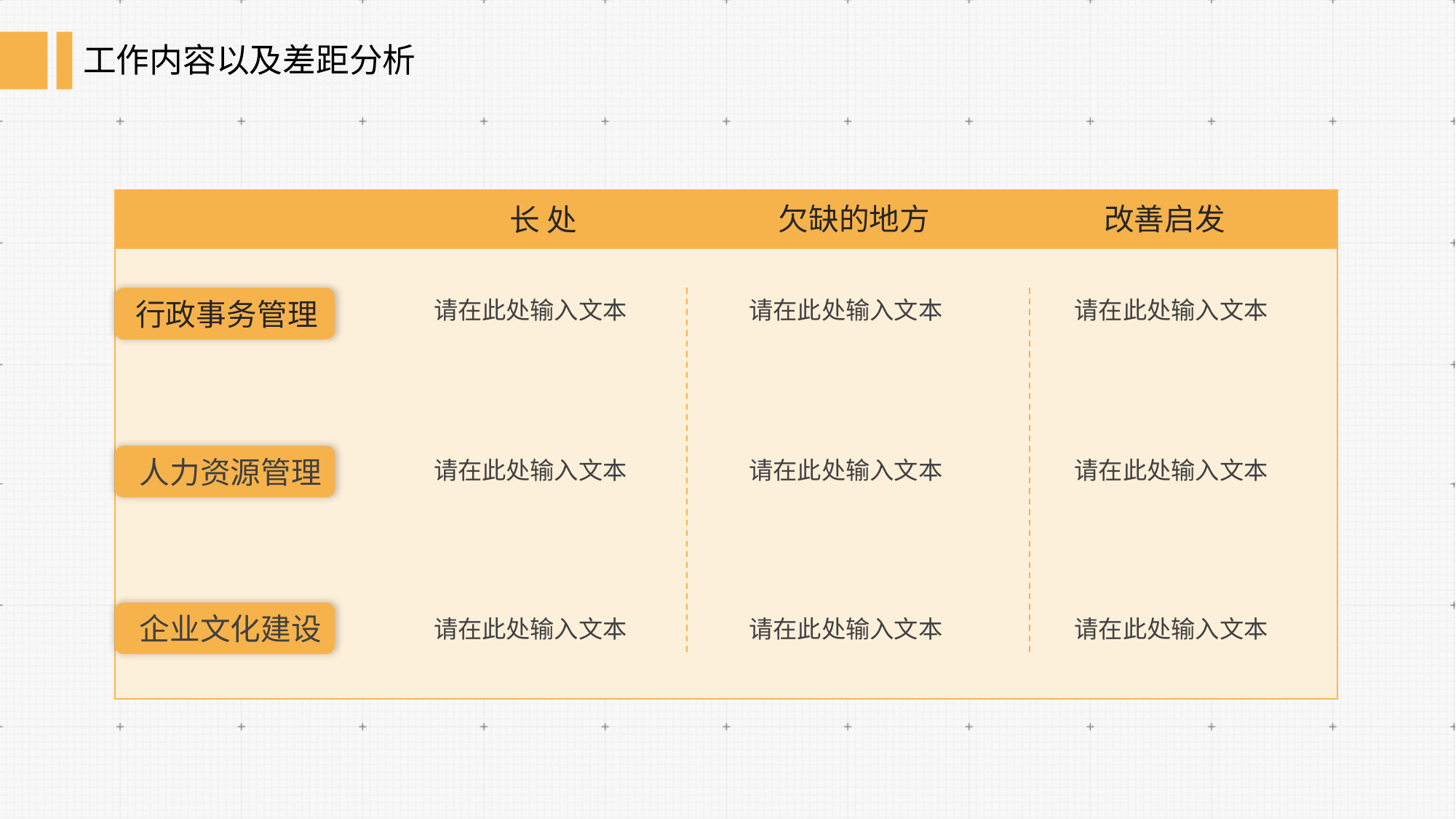

工作内容以及差距分析

长 处
改善启发
欠缺的地方
行政事务管理

人力资源管理

企业文化建设

请在此处输入文本
请在此处输入文本
请在此处输入文本
请在此处输入文本
请在此处输入文本
请在此处输入文本
请在此处输入文本
请在此处输入文本
请在此处输入文本